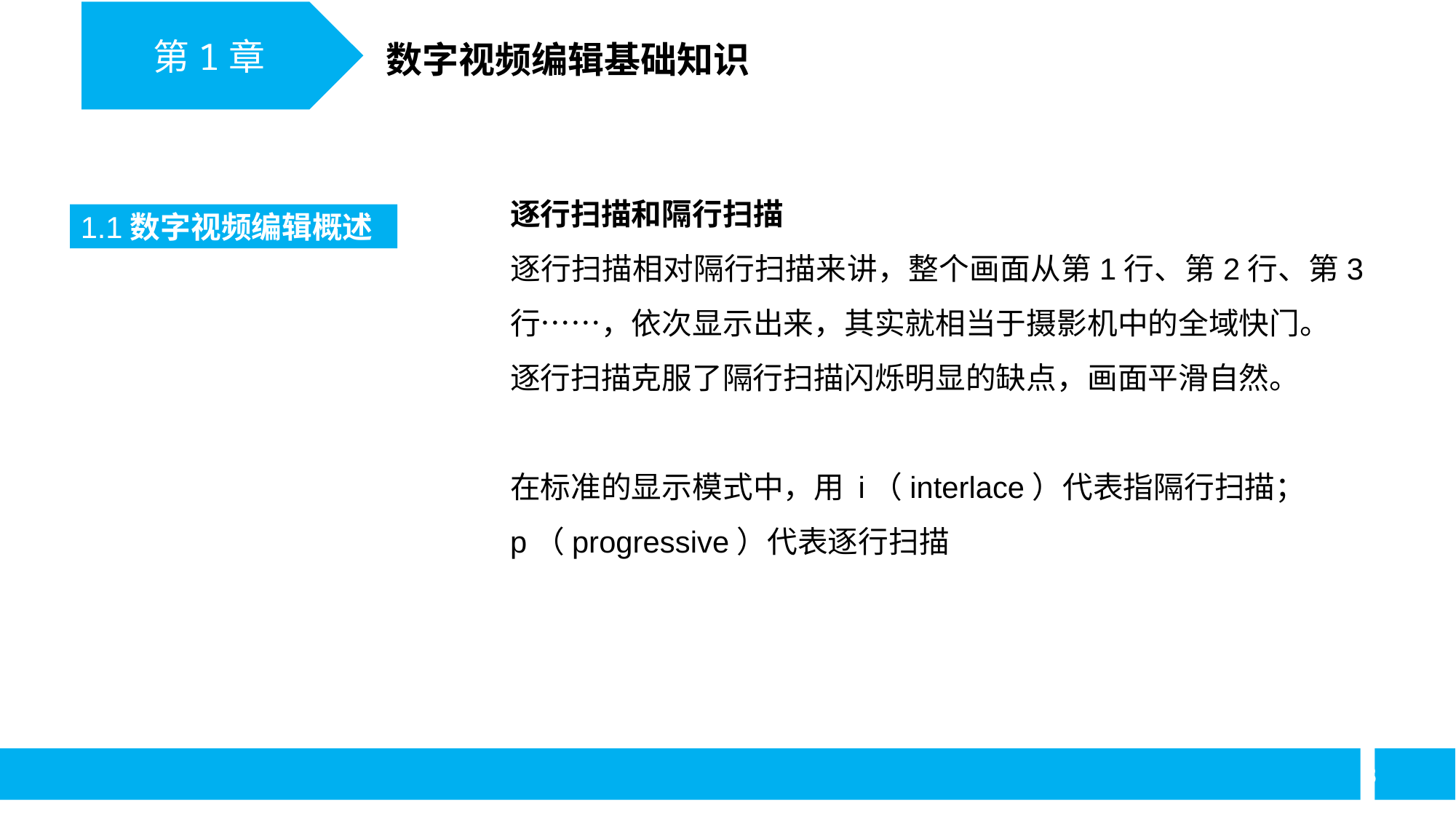

第1章
数字视频编辑基础知识
逐行扫描和隔行扫描
逐行扫描相对隔行扫描来讲，整个画面从第1行、第2行、第3行……，依次显示出来，其实就相当于摄影机中的全域快门。
逐行扫描克服了隔行扫描闪烁明显的缺点，画面平滑自然。

在标准的显示模式中，用 i（interlace）代表指隔行扫描；
p（progressive）代表逐行扫描
1.1数字视频编辑概述